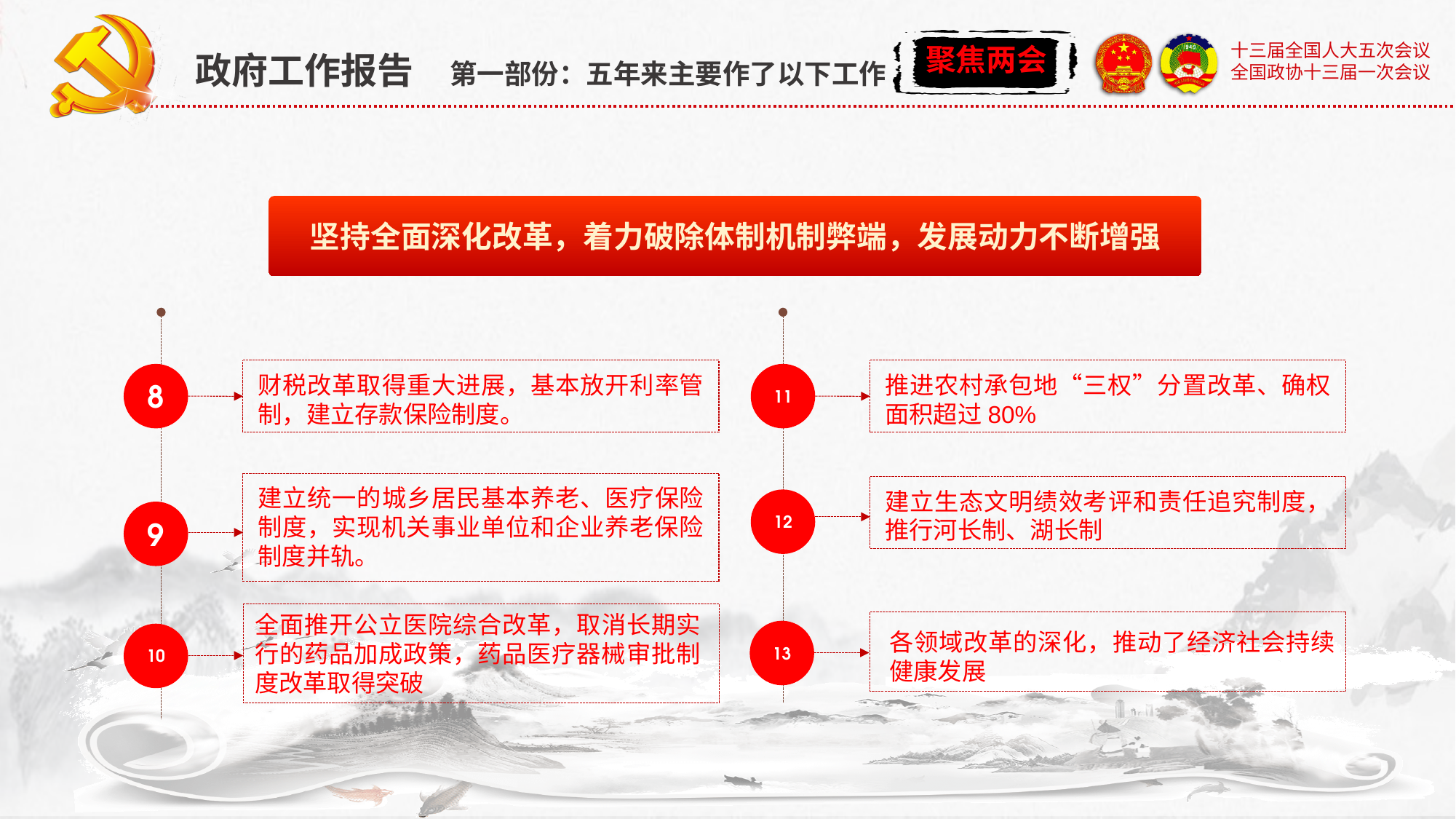

政府工作报告  第一部份：五年来主要作了以下工作
坚持全面深化改革，着力破除体制机制弊端，发展动力不断增强

8
11
财税改革取得重大进展，基本放开利率管制，建立存款保险制度。
推进农村承包地“三权”分置改革、确权面积超过80%

建立统一的城乡居民基本养老、医疗保险制度，实现机关事业单位和企业养老保险制度并轨。
建立生态文明绩效考评和责任追究制度，推行河长制、湖长制
12
9

全面推开公立医院综合改革，取消长期实行的药品加成政策，药品医疗器械审批制度改革取得突破

13
各领域改革的深化，推动了经济社会持续健康发展
10